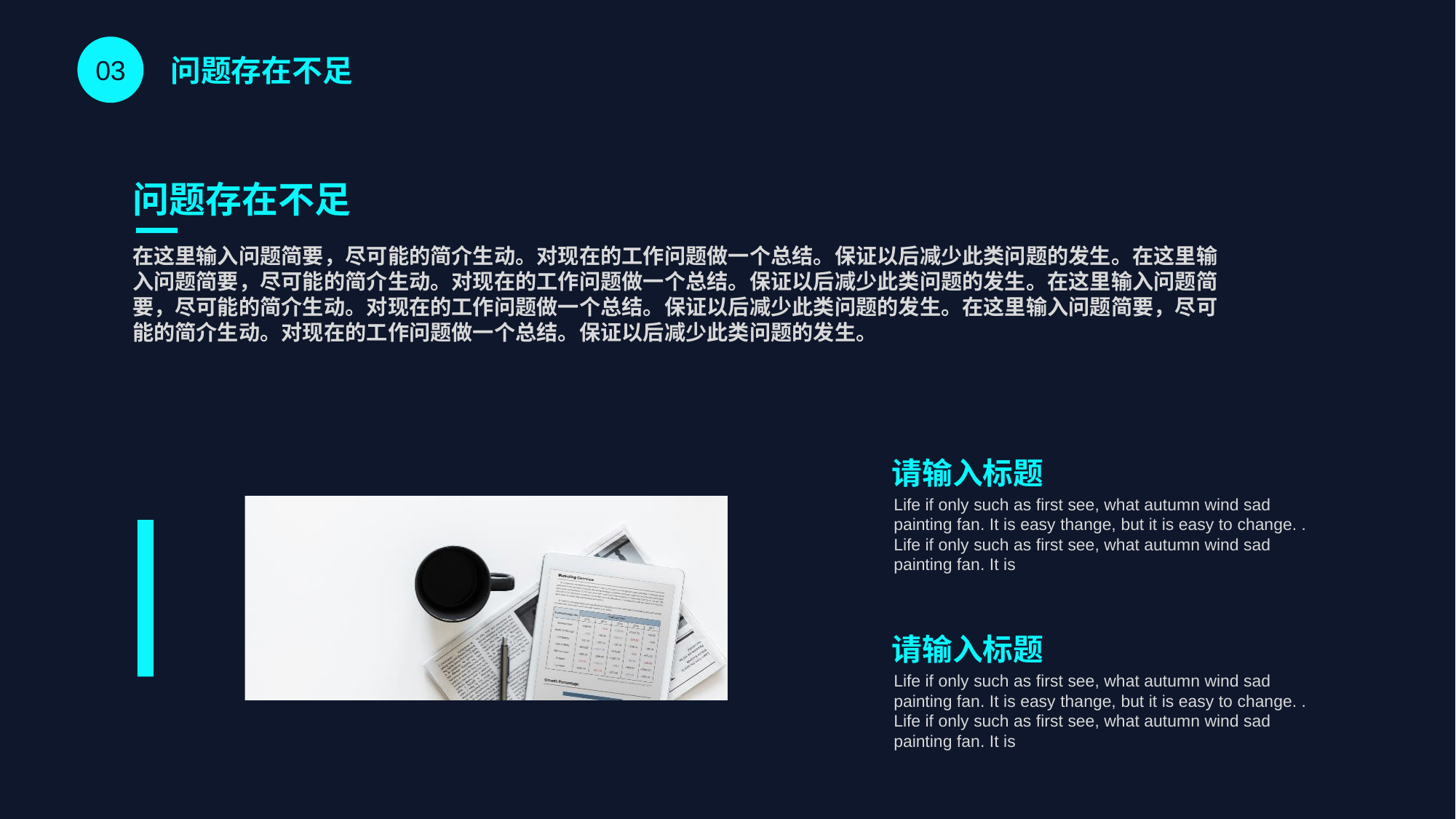

问题存在不足
03
问题存在不足

在这里输入问题简要，尽可能的简介生动。对现在的工作问题做一个总结。保证以后减少此类问题的发生。在这里输入问题简要，尽可能的简介生动。对现在的工作问题做一个总结。保证以后减少此类问题的发生。在这里输入问题简要，尽可能的简介生动。对现在的工作问题做一个总结。保证以后减少此类问题的发生。在这里输入问题简要，尽可能的简介生动。对现在的工作问题做一个总结。保证以后减少此类问题的发生。

请输入标题
Life if only such as first see, what autumn wind sad painting fan. It is easy thange, but it is easy to change. . Life if only such as first see, what autumn wind sad painting fan. It is

请输入标题
Life if only such as first see, what autumn wind sad painting fan. It is easy thange, but it is easy to change. . Life if only such as first see, what autumn wind sad painting fan. It is